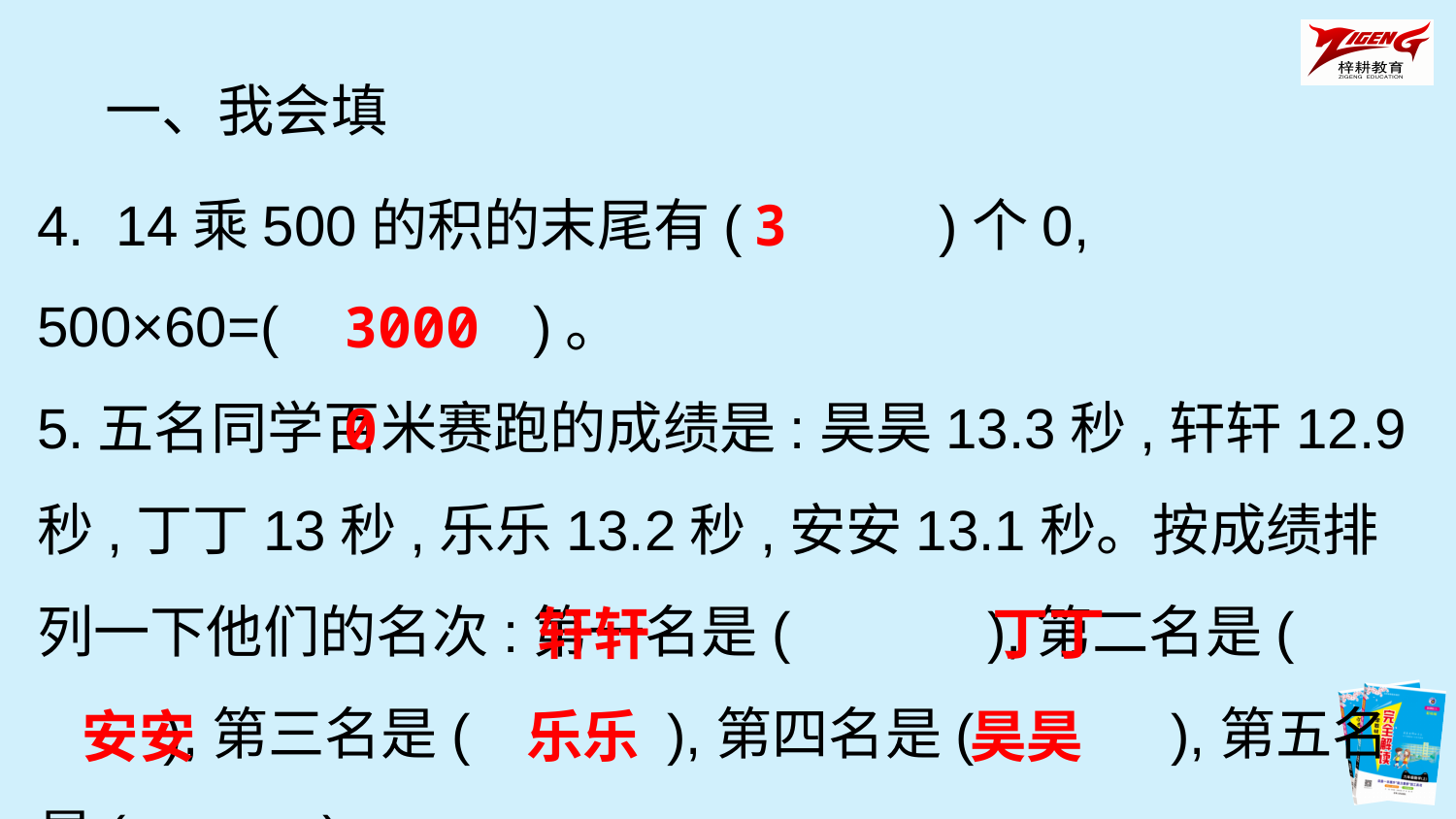

一、我会填
4.  14乘500的积的末尾有(　　　)个0,
500×60=(　　　　)。
5.五名同学百米赛跑的成绩是:昊昊13.3秒,轩轩12.9秒,丁丁13秒,乐乐13.2秒,安安13.1秒。按成绩排列一下他们的名次:第一名是(　　　),第二名是(　　　),第三名是(　　　),第四名是(　　　),第五名是(　　　)。
3
30000
轩轩
丁丁
安安
乐乐
昊昊